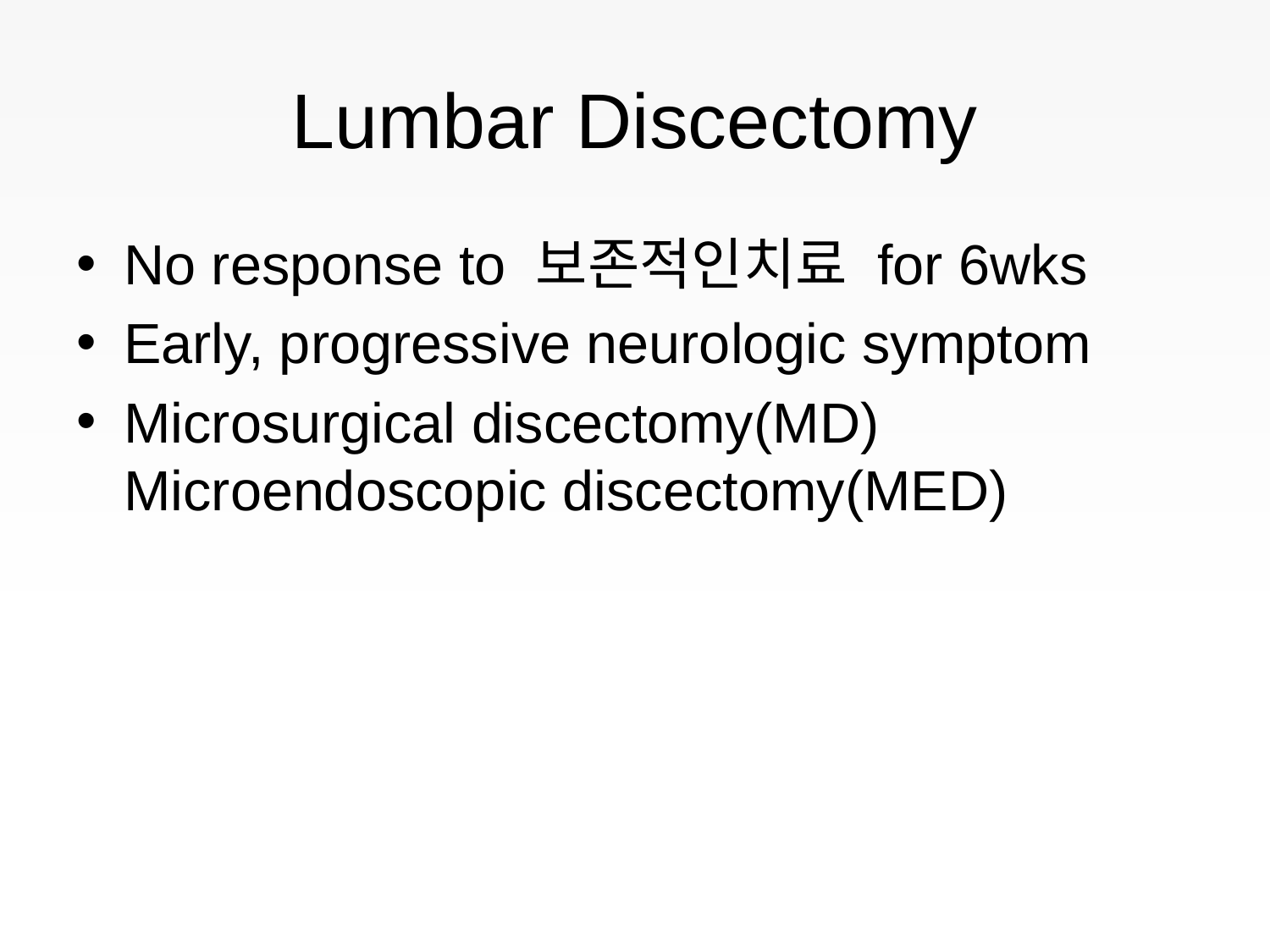

# Lumbar Discectomy
No response to 보존적인치료 for 6wks
Early, progressive neurologic symptom
Microsurgical discectomy(MD)
Microendoscopic discectomy(MED)